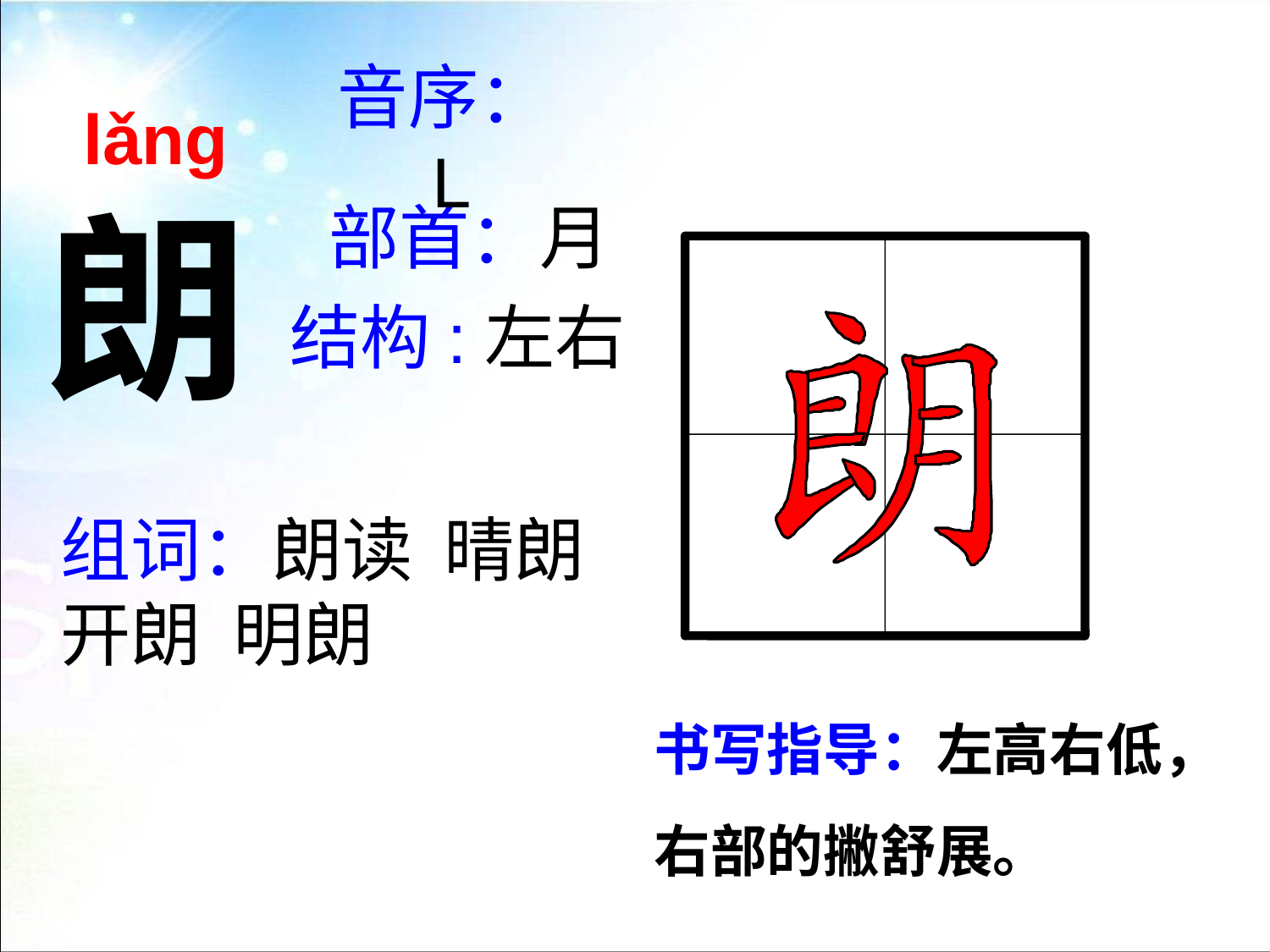

lǎng
音序：L
朗
部首：月

结构:左右

组词：朗读  晴朗
开朗  明朗
书写指导：左高右低，右部的撇舒展。